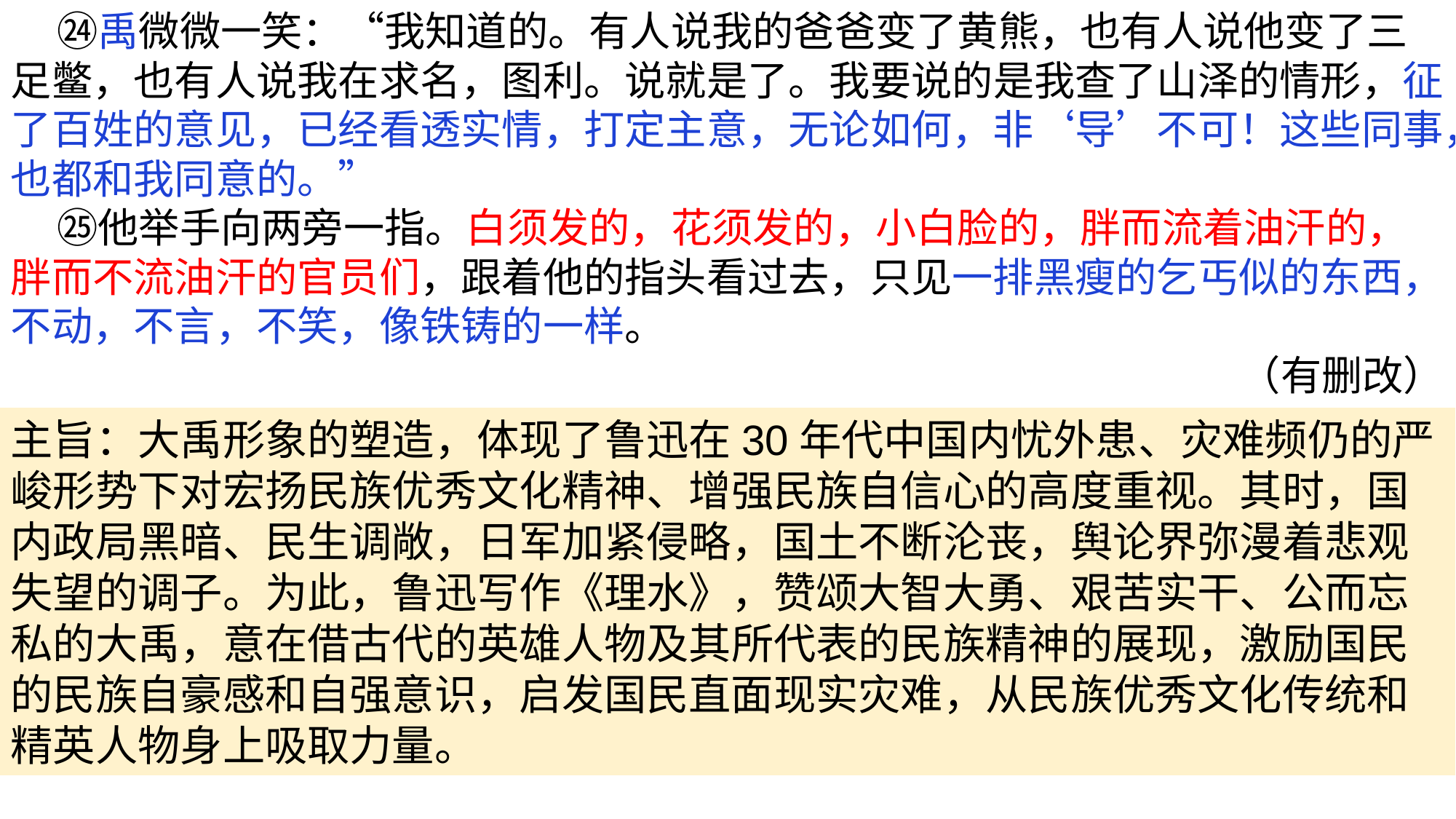

㉔禹微微一笑：“我知道的。有人说我的爸爸变了黄熊，也有人说他变了三足鳖，也有人说我在求名，图利。说就是了。我要说的是我查了山泽的情形，征了百姓的意见，已经看透实情，打定主意，无论如何，非‘导’不可！这些同事，也都和我同意的。”
    ㉕他举手向两旁一指。白须发的，花须发的，小白脸的，胖而流着油汗的，胖而不流油汗的官员们，跟着他的指头看过去，只见一排黑瘦的乞丐似的东西，不动，不言，不笑，像铁铸的一样。
（有删改）
主旨：大禹形象的塑造，体现了鲁迅在30年代中国内忧外患、灾难频仍的严峻形势下对宏扬民族优秀文化精神、增强民族自信心的高度重视。其时，国内政局黑暗、民生调敞，日军加紧侵略，国土不断沦丧，舆论界弥漫着悲观失望的调子。为此，鲁迅写作《理水》，赞颂大智大勇、艰苦实干、公而忘私的大禹，意在借古代的英雄人物及其所代表的民族精神的展现，激励国民的民族自豪感和自强意识，启发国民直面现实灾难，从民族优秀文化传统和精英人物身上吸取力量。